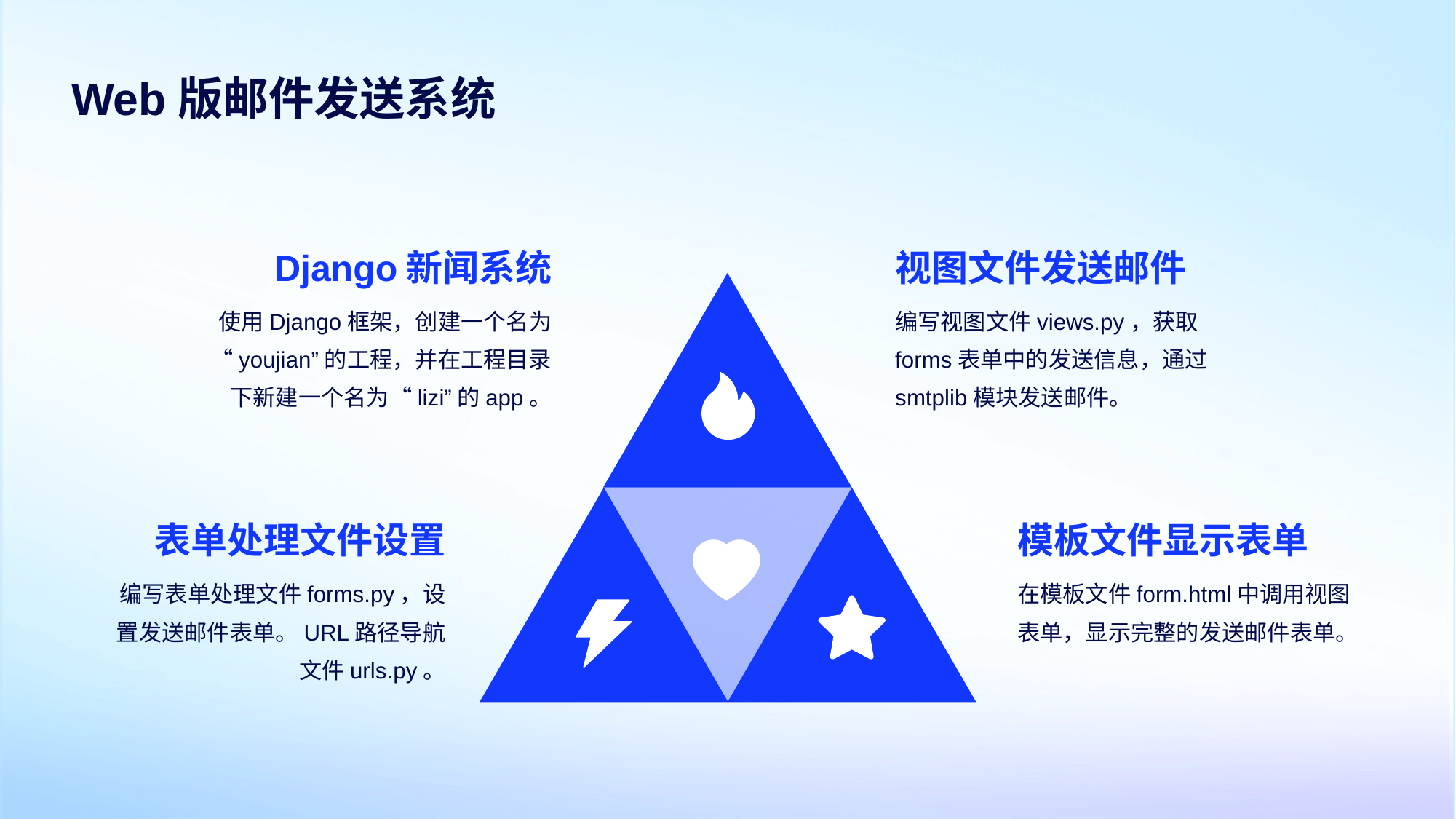

Web版邮件发送系统
Django新闻系统
视图文件发送邮件

使用Django框架，创建一个名为“youjian”的工程，并在工程目录下新建一个名为“lizi”的app。
编写视图文件views.py，获取forms表单中的发送信息，通过smtplib模块发送邮件。

表单处理文件设置
模板文件显示表单

编写表单处理文件forms.py，设置发送邮件表单。URL路径导航文件urls.py。
在模板文件form.html中调用视图表单，显示完整的发送邮件表单。